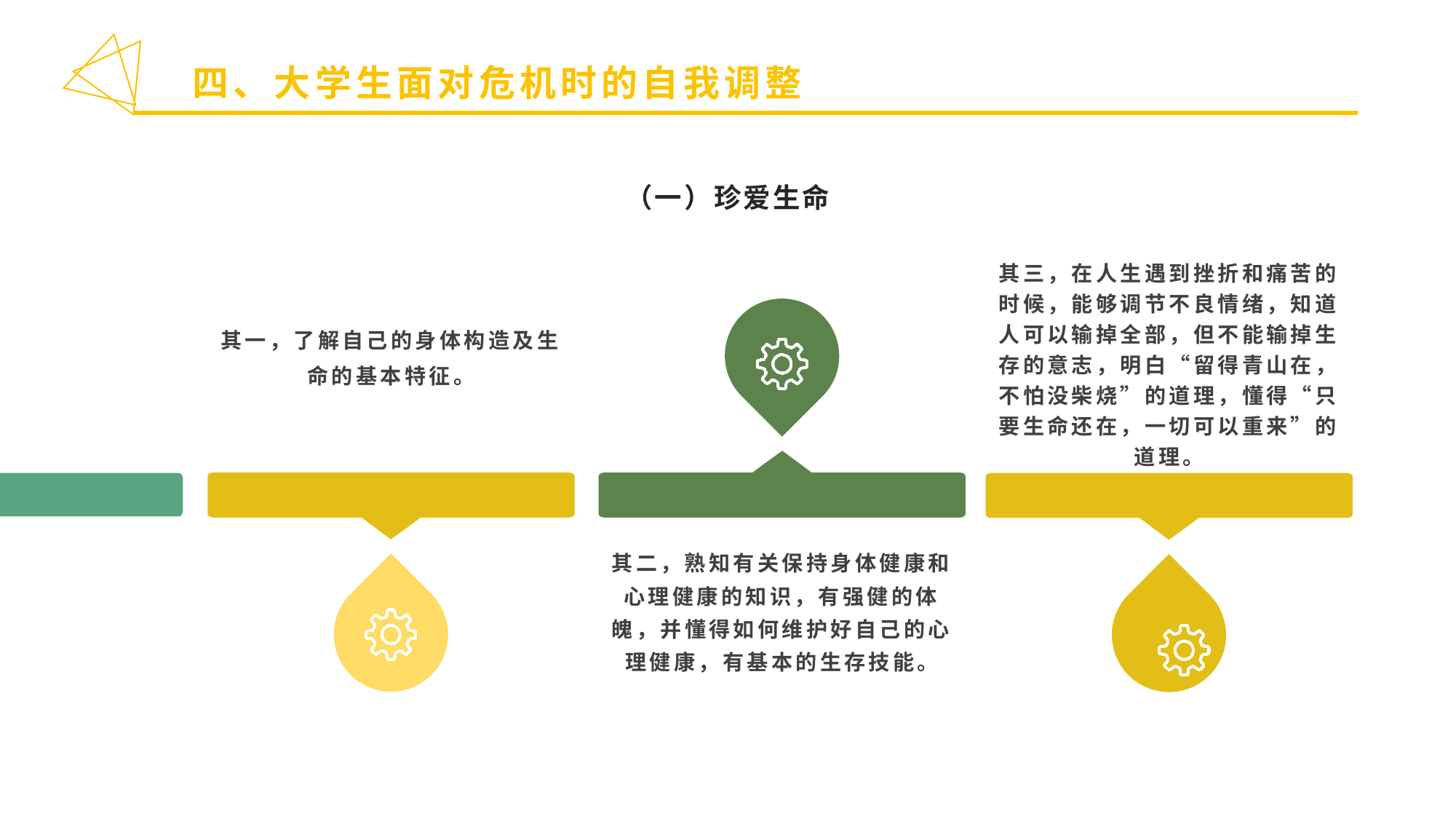

四、大学生面对危机时的自我调整
（一）珍爱生命
其三，在人生遇到挫折和痛苦的时候，能够调节不良情绪，知道人可以输掉全部，但不能输掉生存的意志，明白“留得青山在，不怕没柴烧”的道理，懂得“只要生命还在，一切可以重来”的道理。

其一，了解自己的身体构造及生命的基本特征。

其二，熟知有关保持身体健康和心理健康的知识，有强健的体魄，并懂得如何维护好自己的心理健康，有基本的生存技能。